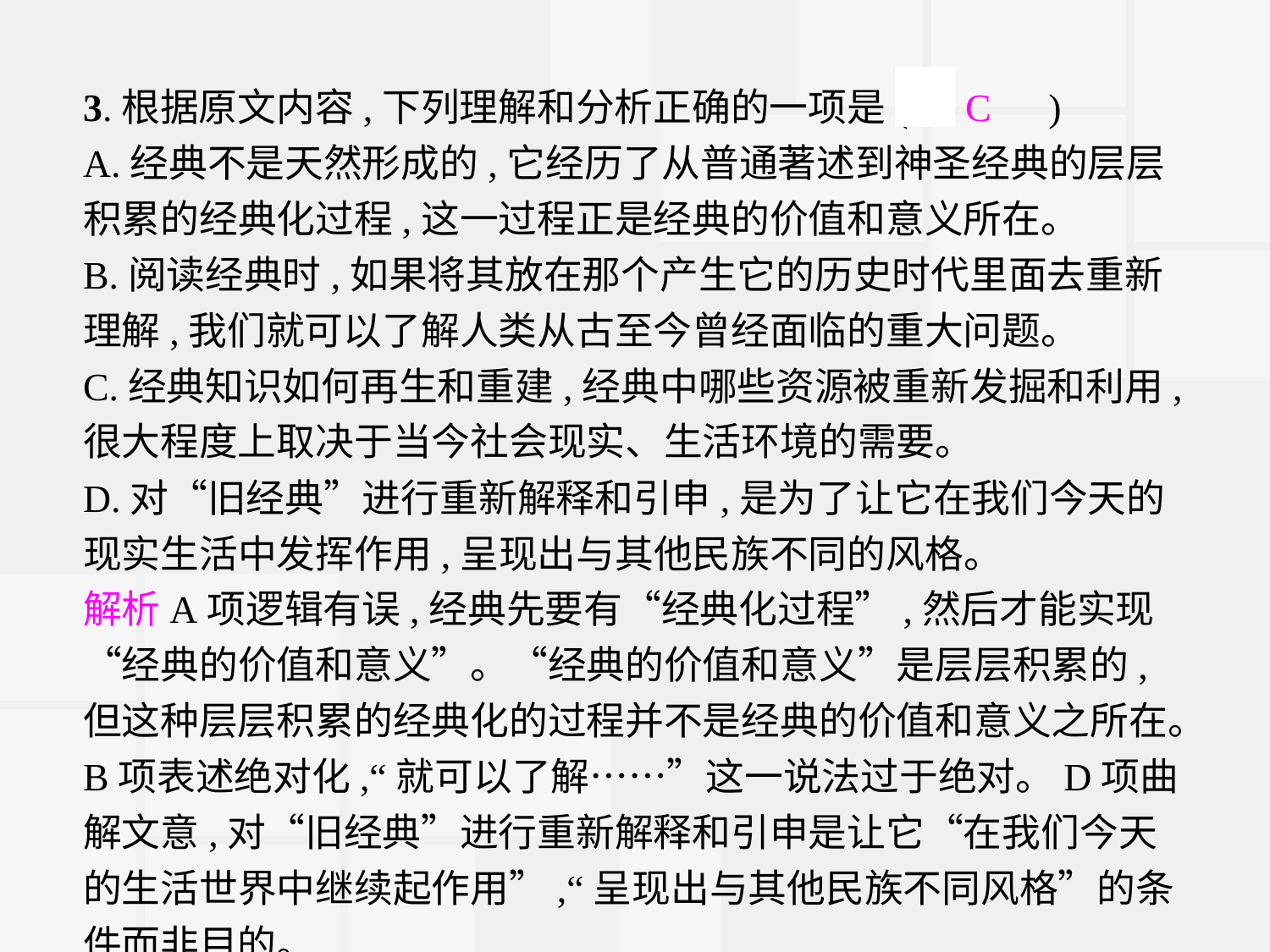

3.根据原文内容,下列理解和分析正确的一项是(　C　)
A.经典不是天然形成的,它经历了从普通著述到神圣经典的层层积累的经典化过程,这一过程正是经典的价值和意义所在。
B.阅读经典时,如果将其放在那个产生它的历史时代里面去重新理解,我们就可以了解人类从古至今曾经面临的重大问题。
C.经典知识如何再生和重建,经典中哪些资源被重新发掘和利用,很大程度上取决于当今社会现实、生活环境的需要。
D.对“旧经典”进行重新解释和引申,是为了让它在我们今天的现实生活中发挥作用,呈现出与其他民族不同的风格。
解析A项逻辑有误,经典先要有“经典化过程”,然后才能实现“经典的价值和意义”。“经典的价值和意义”是层层积累的,但这种层层积累的经典化的过程并不是经典的价值和意义之所在。B项表述绝对化,“就可以了解……”这一说法过于绝对。D项曲解文意,对“旧经典”进行重新解释和引申是让它“在我们今天的生活世界中继续起作用”,“呈现出与其他民族不同风格”的条件而非目的。